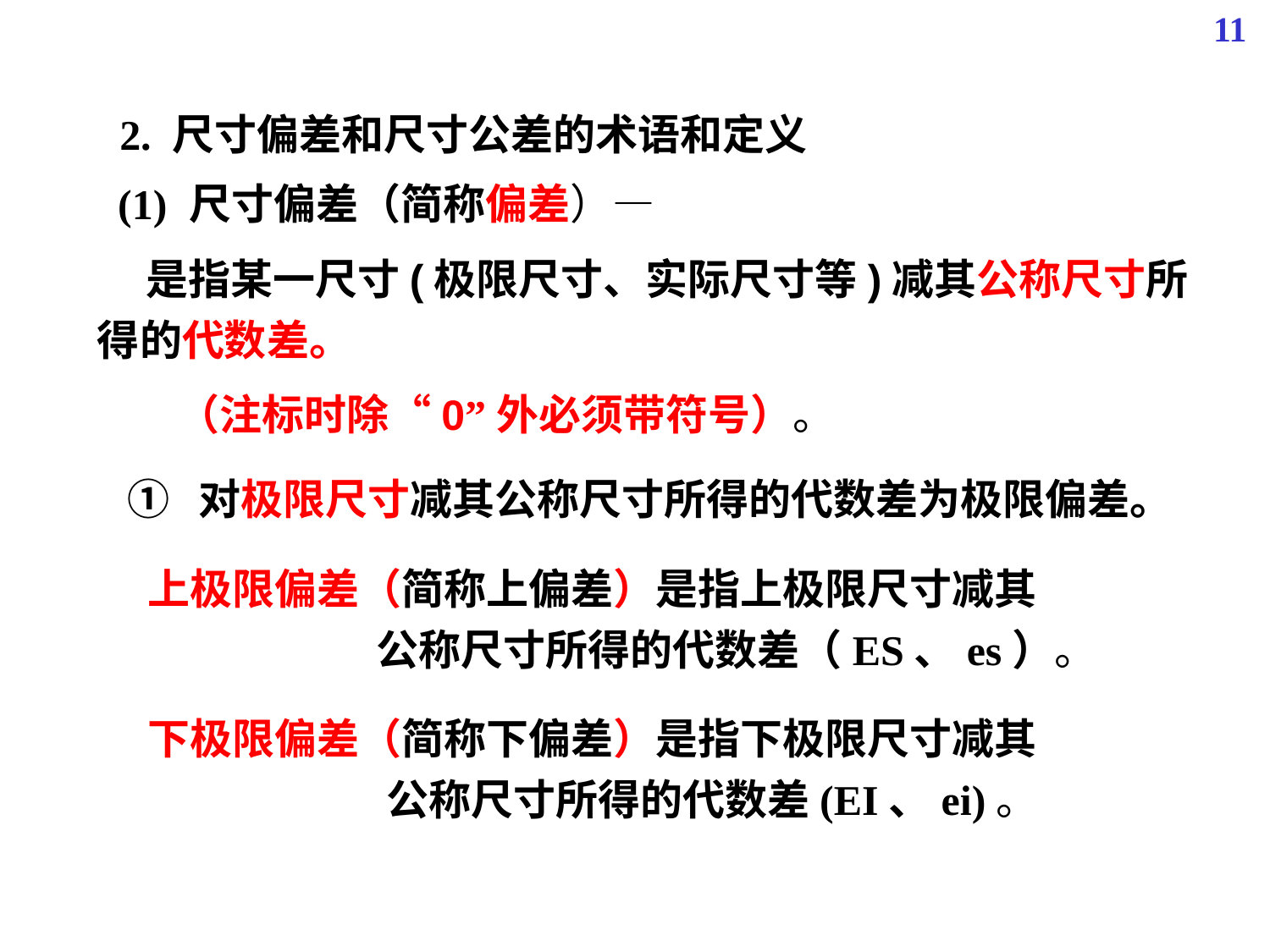

11
    2. 尺寸偏差和尺寸公差的术语和定义
 (1) 尺寸偏差（简称偏差）—
    是指某一尺寸(极限尺寸、实际尺寸等)减其公称尺寸所得的代数差。
（注标时除“0”外必须带符号）。
 ①  对极限尺寸减其公称尺寸所得的代数差为极限偏差。
上极限偏差（简称上偏差）是指上极限尺寸减其
                       公称尺寸所得的代数差（ES、es）。
下极限偏差（简称下偏差）是指下极限尺寸减其
                        公称尺寸所得的代数差(EI、ei)。